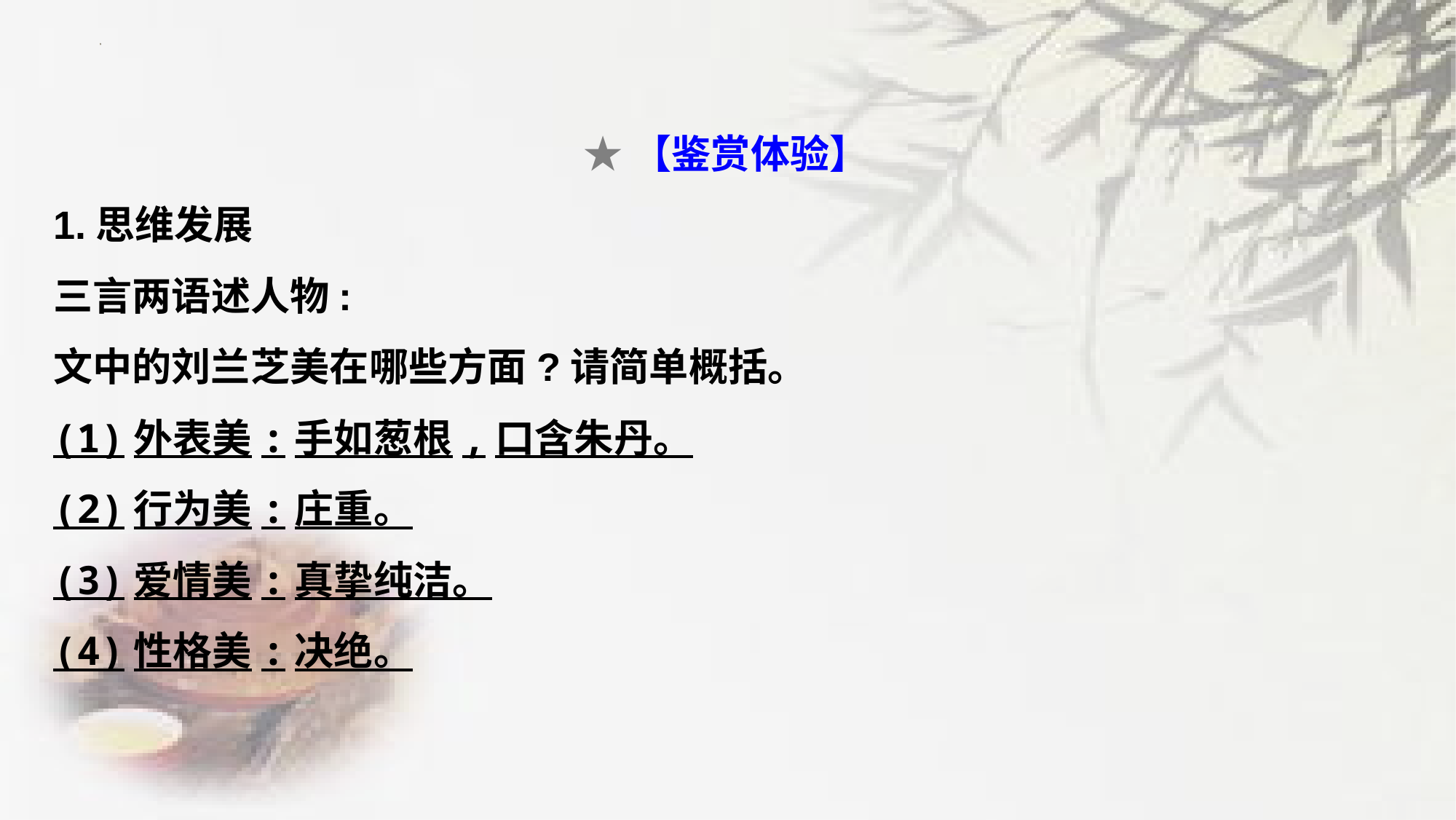

★【鉴赏体验】
1.思维发展
三言两语述人物:
文中的刘兰芝美在哪些方面?请简单概括。
(1)外表美:手如葱根,口含朱丹。
(2)行为美:庄重。
(3)爱情美:真挚纯洁。
(4)性格美:决绝。